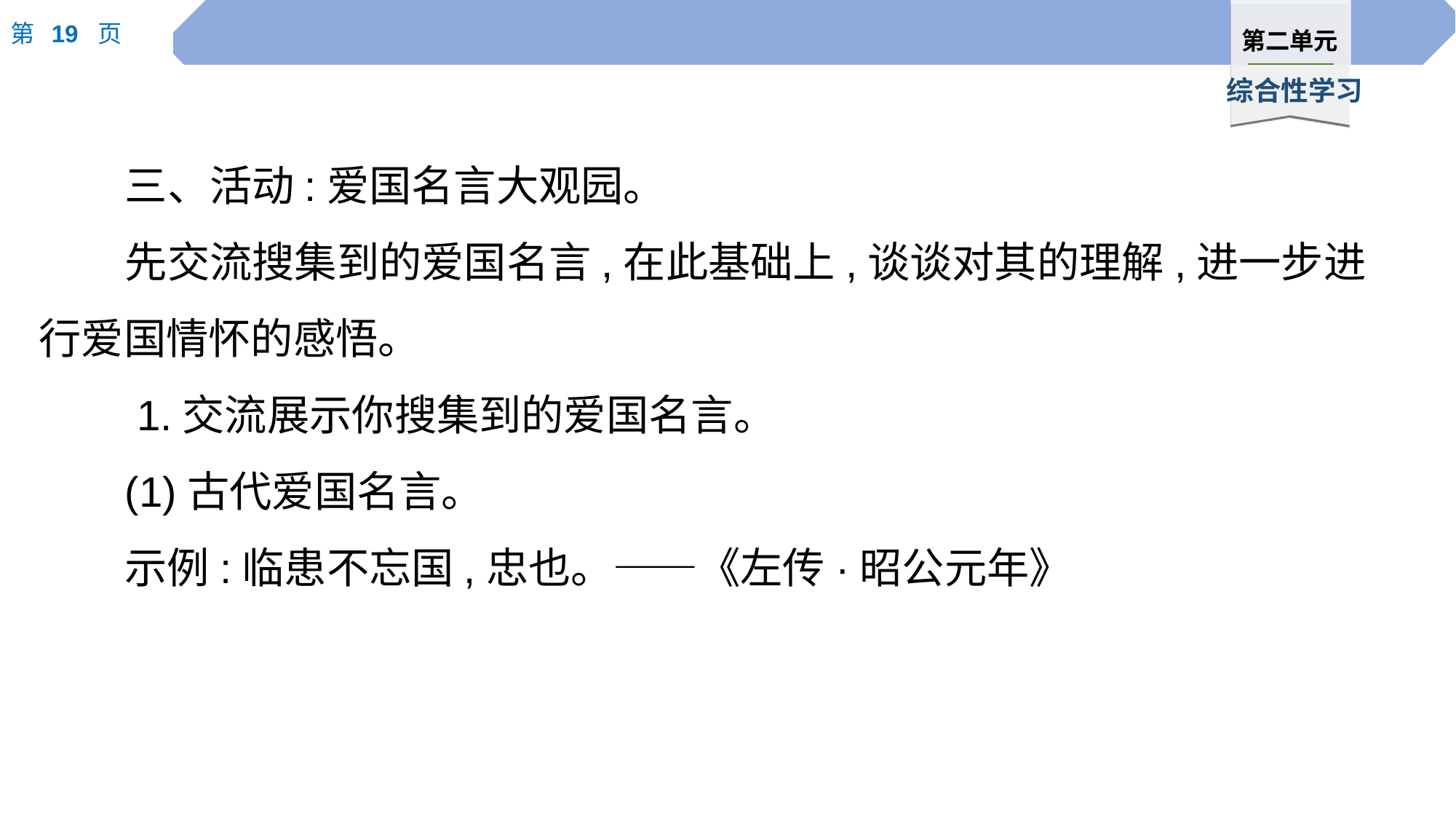

三、活动:爱国名言大观园。
先交流搜集到的爱国名言,在此基础上,谈谈对其的理解,进一步进行爱国情怀的感悟。
 1.交流展示你搜集到的爱国名言。
(1)古代爱国名言。
示例:临患不忘国,忠也。——《左传·昭公元年》